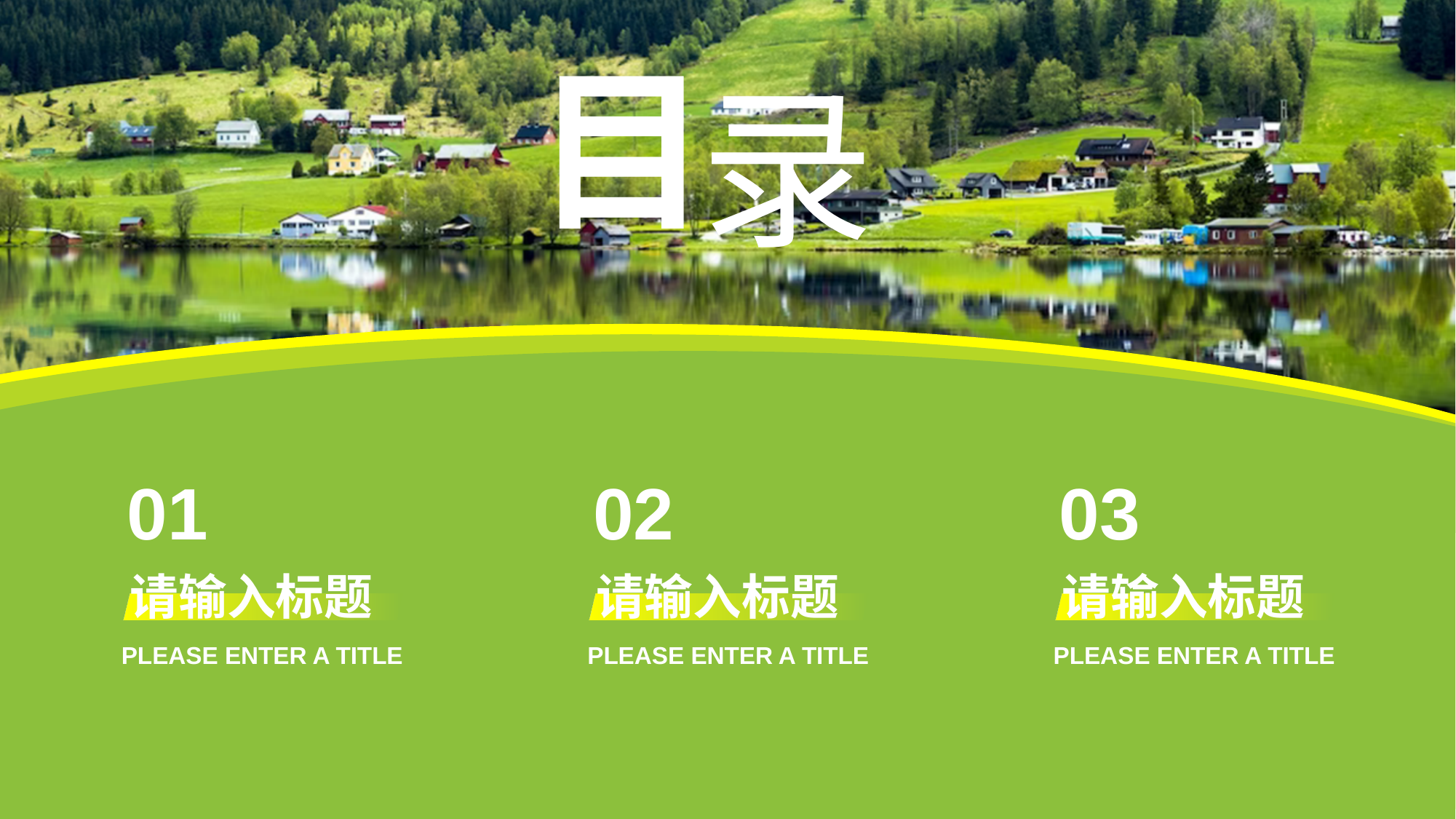

目
# 录
01
请输入标题

PLEASE ENTER A TITLE
02
请输入标题

PLEASE ENTER A TITLE
03
请输入标题

PLEASE ENTER A TITLE